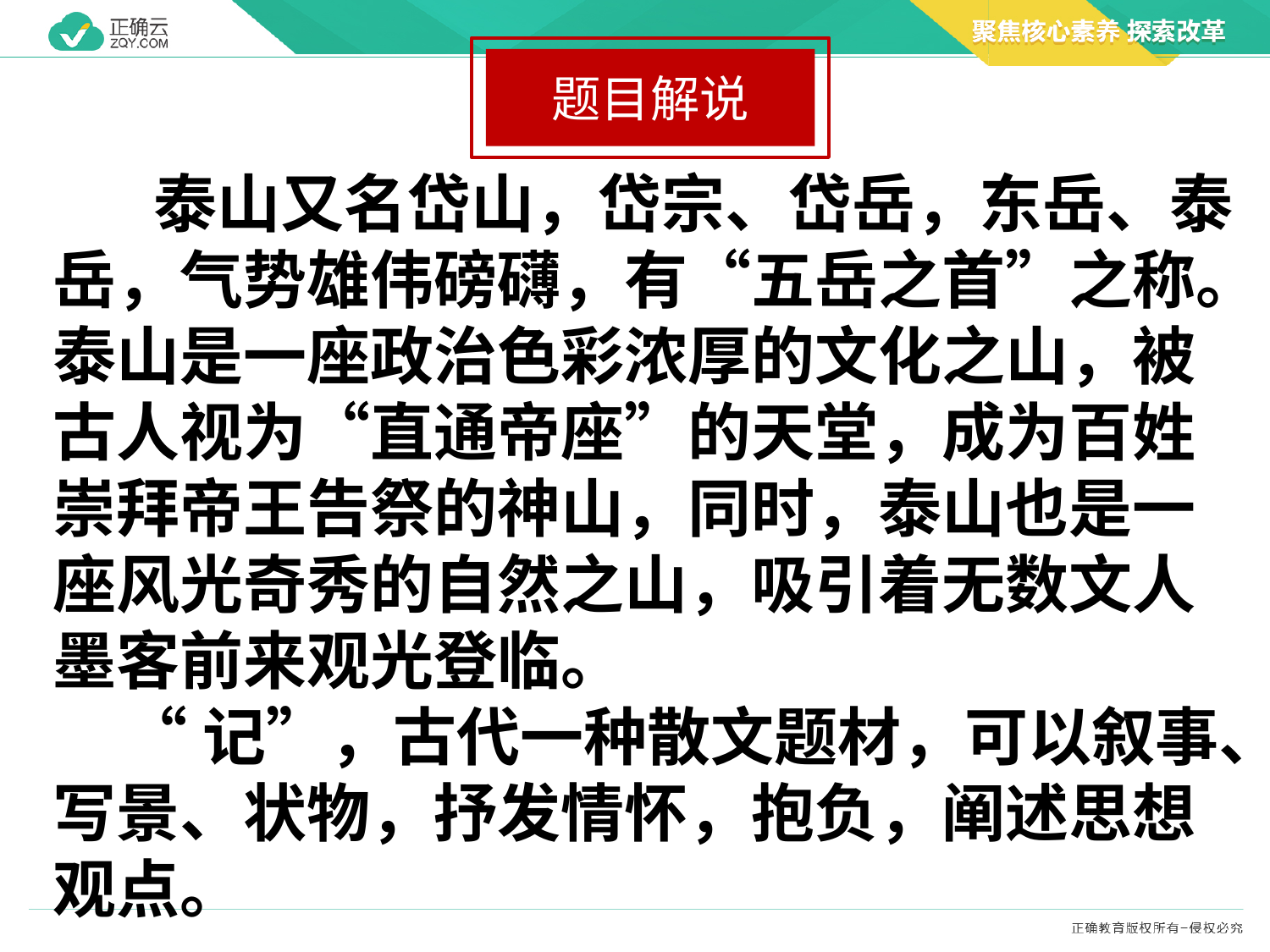

题目解说
   泰山又名岱山，岱宗、岱岳，东岳、泰岳，气势雄伟磅礴，有“五岳之首”之称。泰山是一座政治色彩浓厚的文化之山，被古人视为“直通帝座”的天堂，成为百姓崇拜帝王告祭的神山，同时，泰山也是一座风光奇秀的自然之山，吸引着无数文人墨客前来观光登临。
  “记”，古代一种散文题材，可以叙事、写景、状物，抒发情怀，抱负，阐述思想观点。